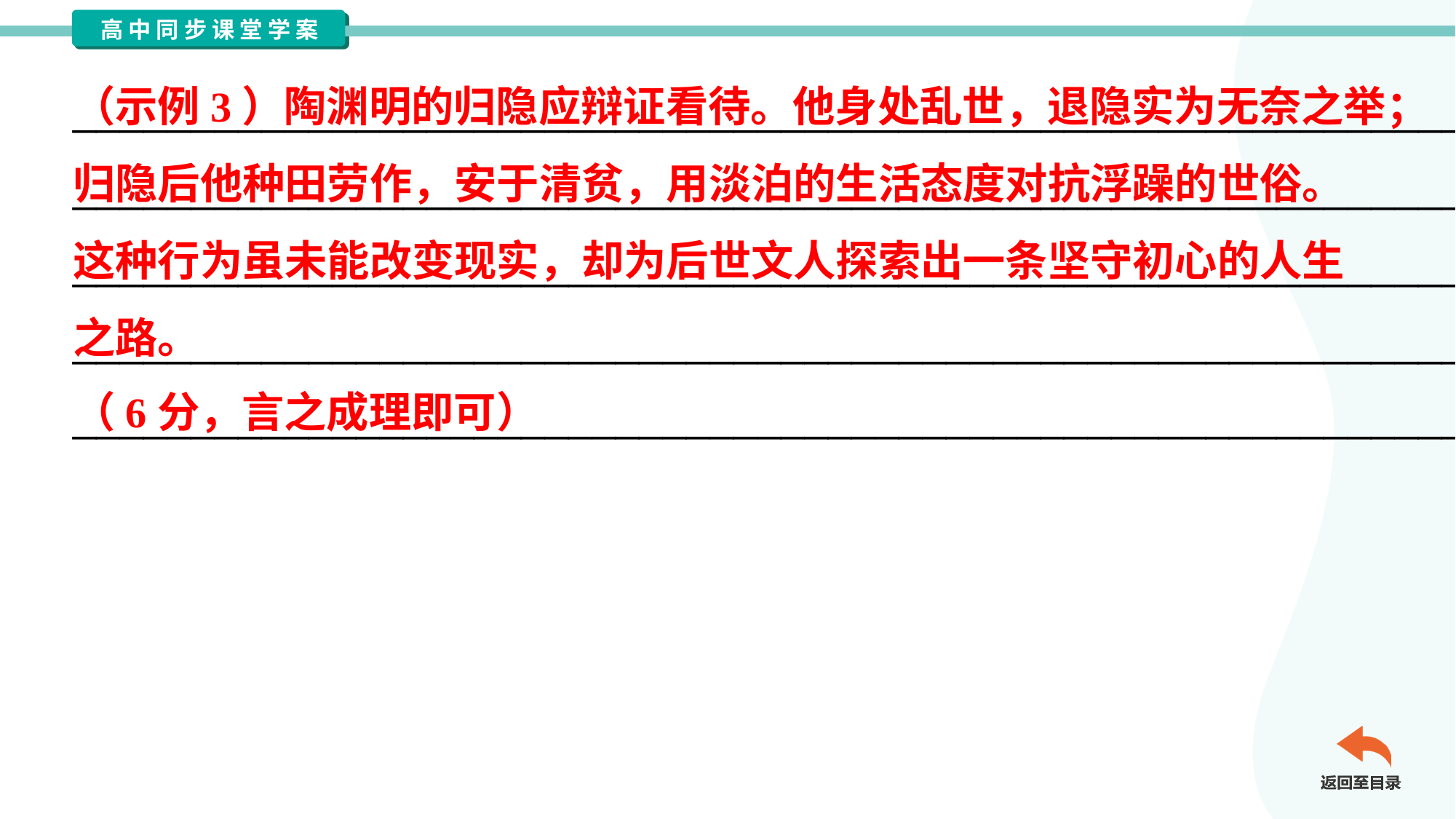

（示例3）陶渊明的归隐应辩证看待。他身处乱世，退隐实为无奈之举；
归隐后他种田劳作，安于清贫，用淡泊的生活态度对抗浮躁的世俗。
这种行为虽未能改变现实，却为后世文人探索出一条坚守初心的人生
之路。
（6分，言之成理即可）
_____________________________________________________________
_____________________________________________________________
_____________________________________________________________
_____________________________________________________________
_____________________________________________________________